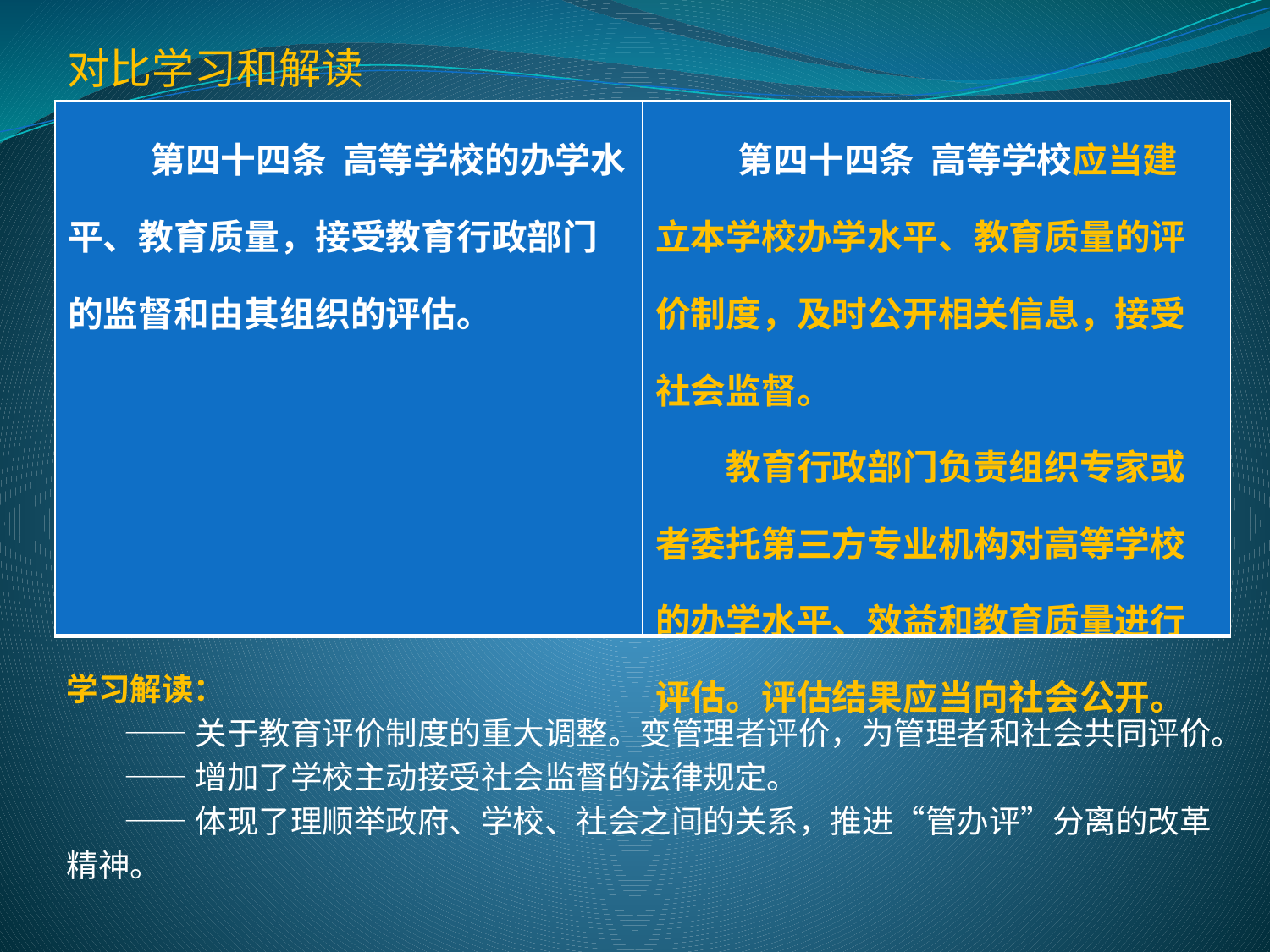

对比学习和解读
| 第四十四条 高等学校的办学水平、教育质量，接受教育行政部门的监督和由其组织的评估。 | 第四十四条 高等学校应当建 立本学校办学水平、教育质量的评价制度，及时公开相关信息，接受社会监督。 　　教育行政部门负责组织专家或者委托第三方专业机构对高等学校的办学水平、效益和教育质量进行评估。评估结果应当向社会公开。 |
| --- | --- |

学习解读：
        ——关于教育评价制度的重大调整。变管理者评价，为管理者和社会共同评价。
        ——增加了学校主动接受社会监督的法律规定。
        ——体现了理顺举政府、学校、社会之间的关系，推进“管办评”分离的改革精神。